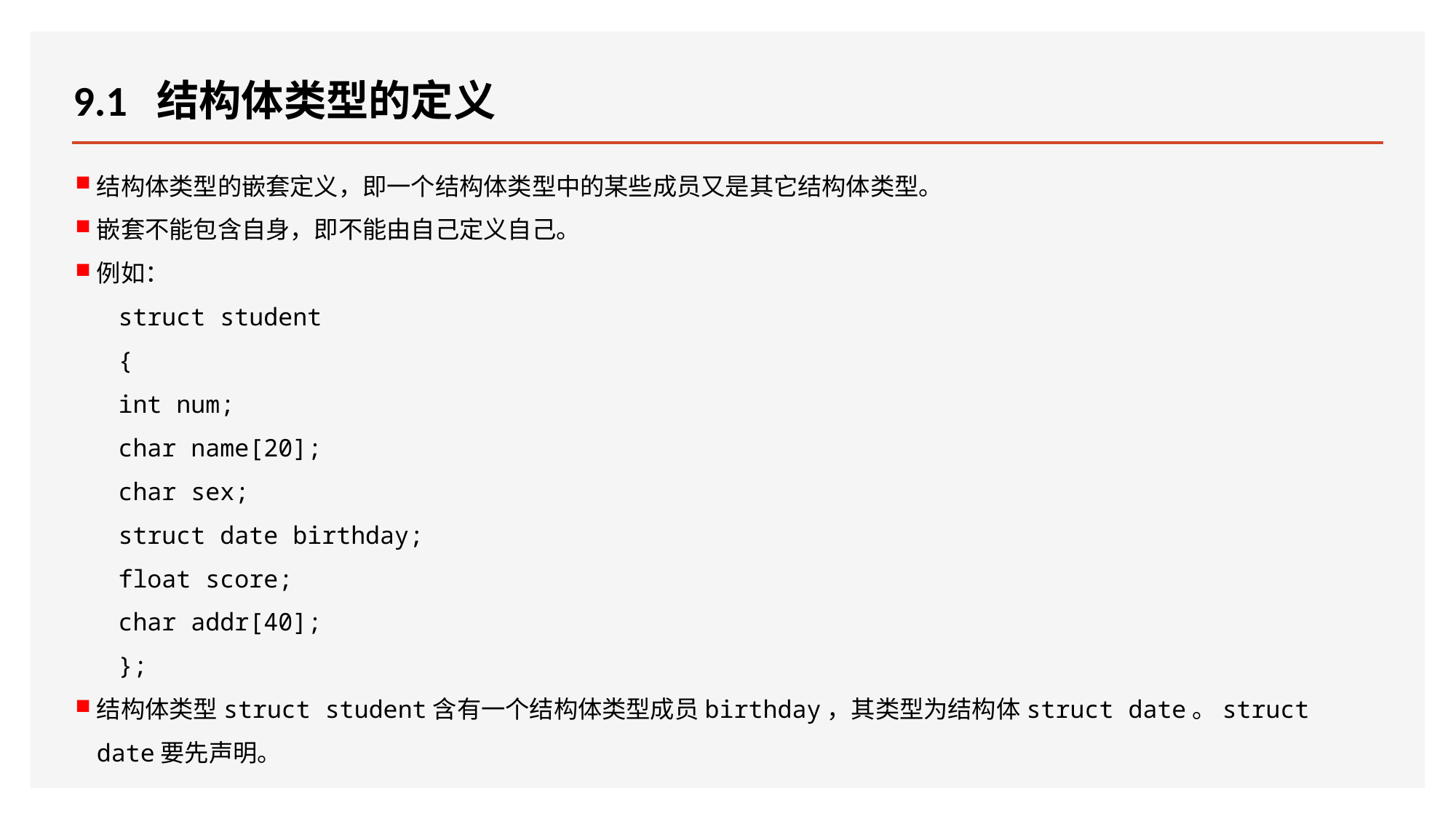

# 9.1  结构体类型的定义
结构体类型的嵌套定义，即一个结构体类型中的某些成员又是其它结构体类型。
嵌套不能包含自身，即不能由自己定义自己。
例如：
struct student
{
int num;
char name[20];
char sex;
struct date birthday;
float score;
char addr[40];
};
结构体类型struct student含有一个结构体类型成员birthday，其类型为结构体struct date。struct date要先声明。